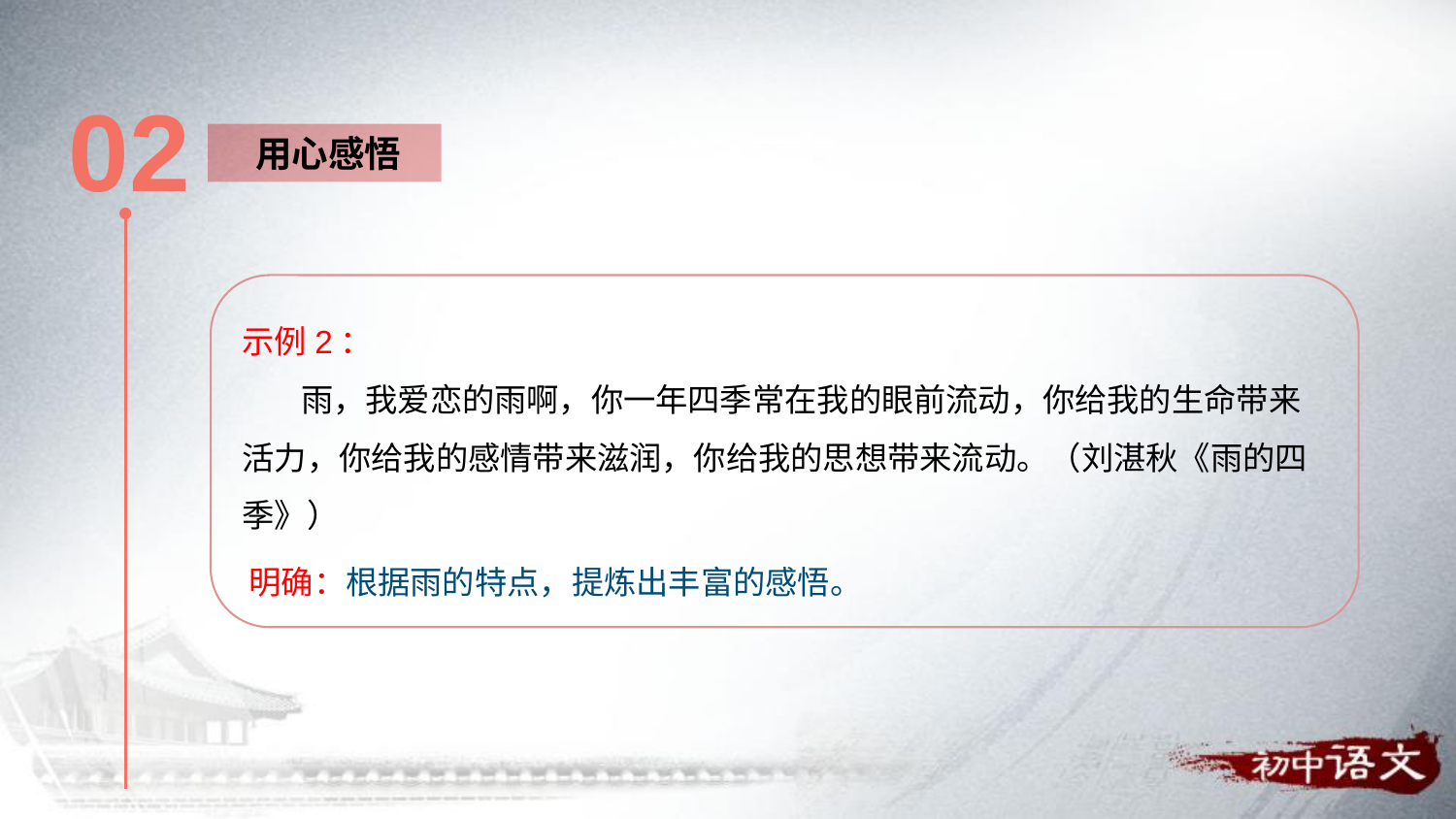

02
   用心感悟

示例2：
       雨，我爱恋的雨啊，你一年四季常在我的眼前流动，你给我的生命带来活力，你给我的感情带来滋润，你给我的思想带来流动。（刘湛秋《雨的四季》）
明确：根据雨的特点，提炼出丰富的感悟。